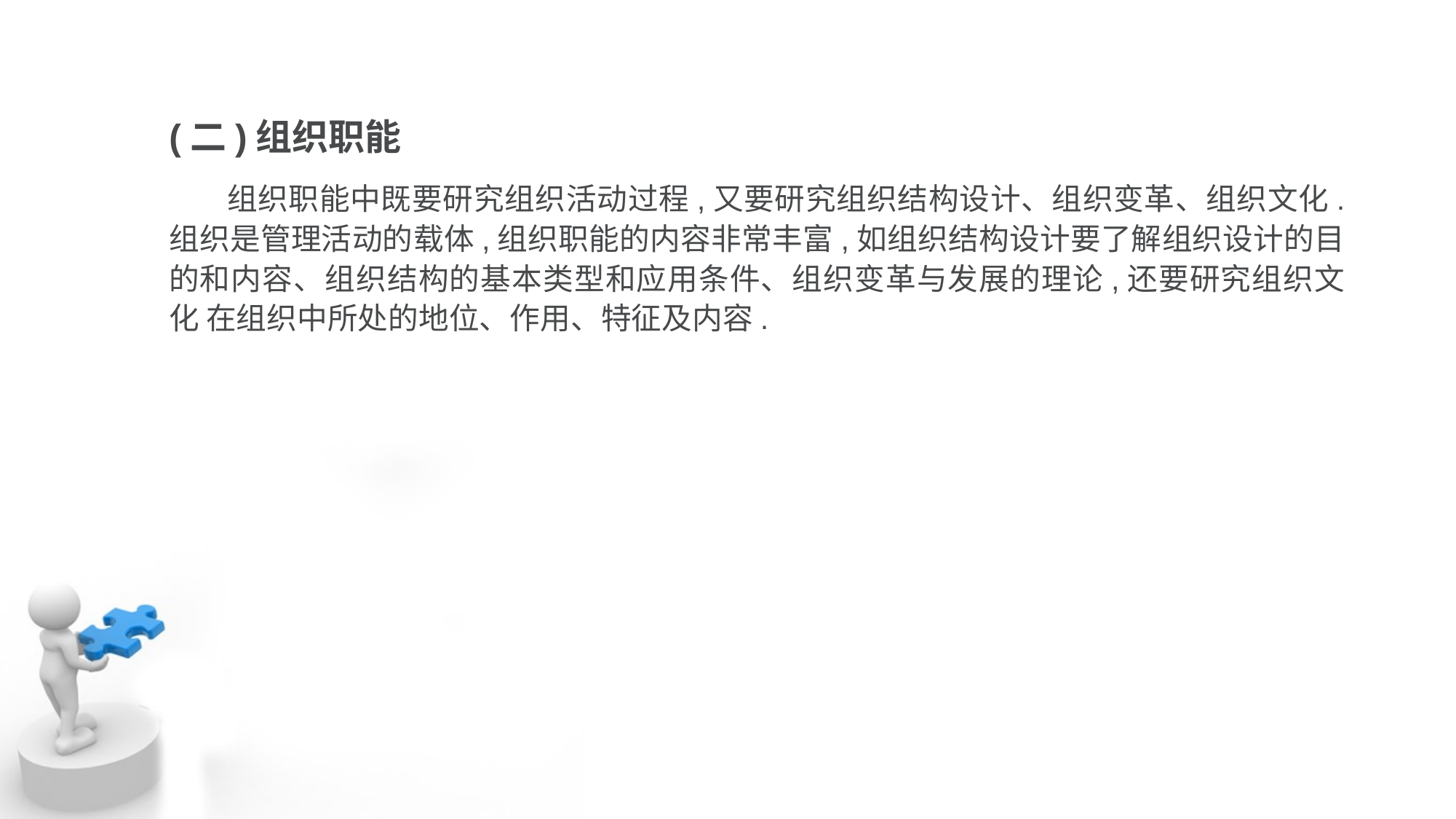

(二)组织职能
       组织职能中既要研究组织活动过程,又要研究组织结构设计、组织变革、组织文化. 组织是管理活动的载体,组织职能的内容非常丰富,如组织结构设计要了解组织设计的目的和内容、组织结构的基本类型和应用条件、组织变革与发展的理论,还要研究组织文化 在组织中所处的地位、作用、特征及内容.